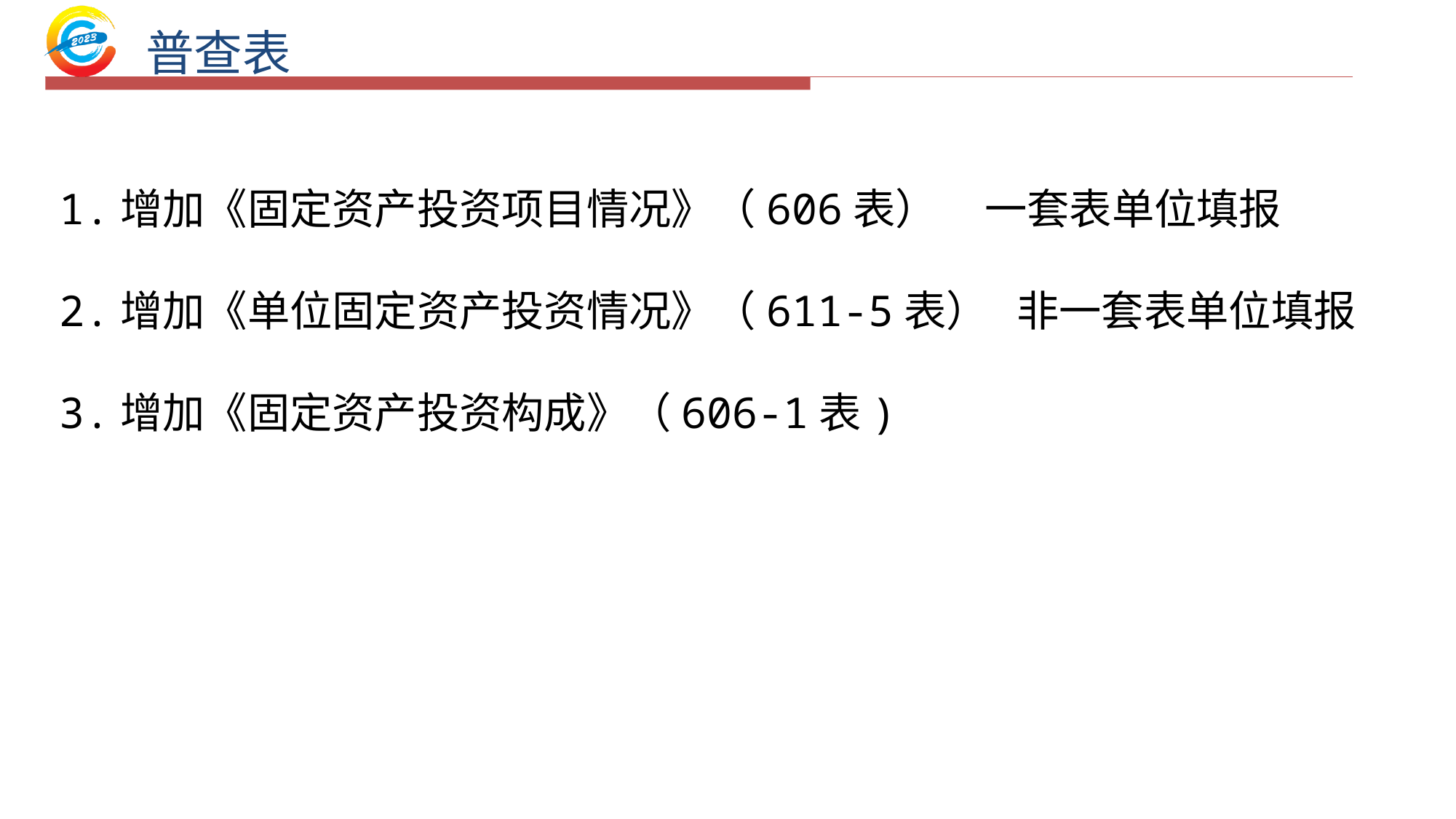

# 普查表
1.增加《固定资产投资项目情况》（606表）     一套表单位填报
2.增加《单位固定资产投资情况》（611-5表）   非一套表单位填报
3.增加《固定资产投资构成》（606-1表)